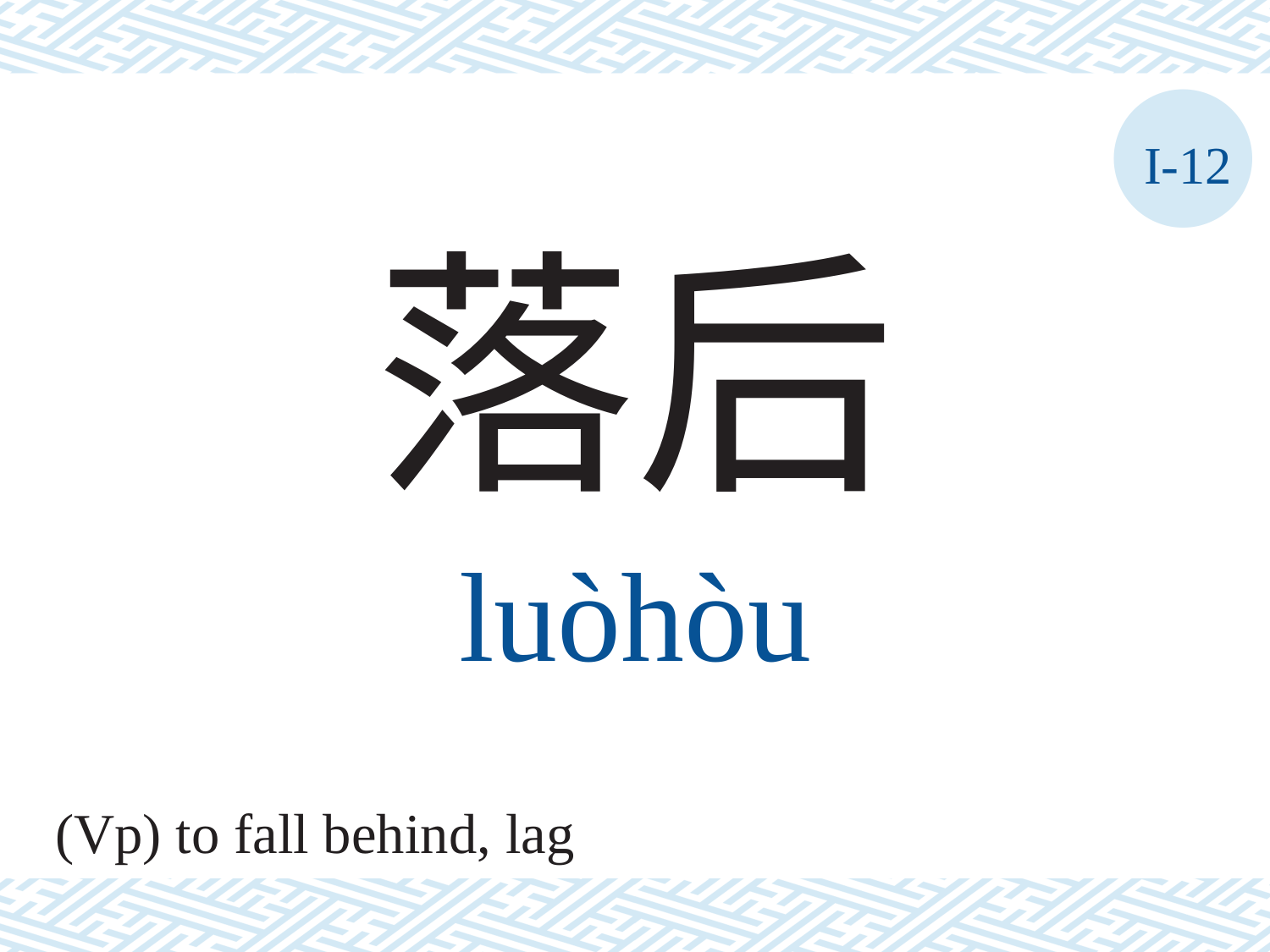

I-12
落后
luòhòu
(Vp) to fall behind, lag